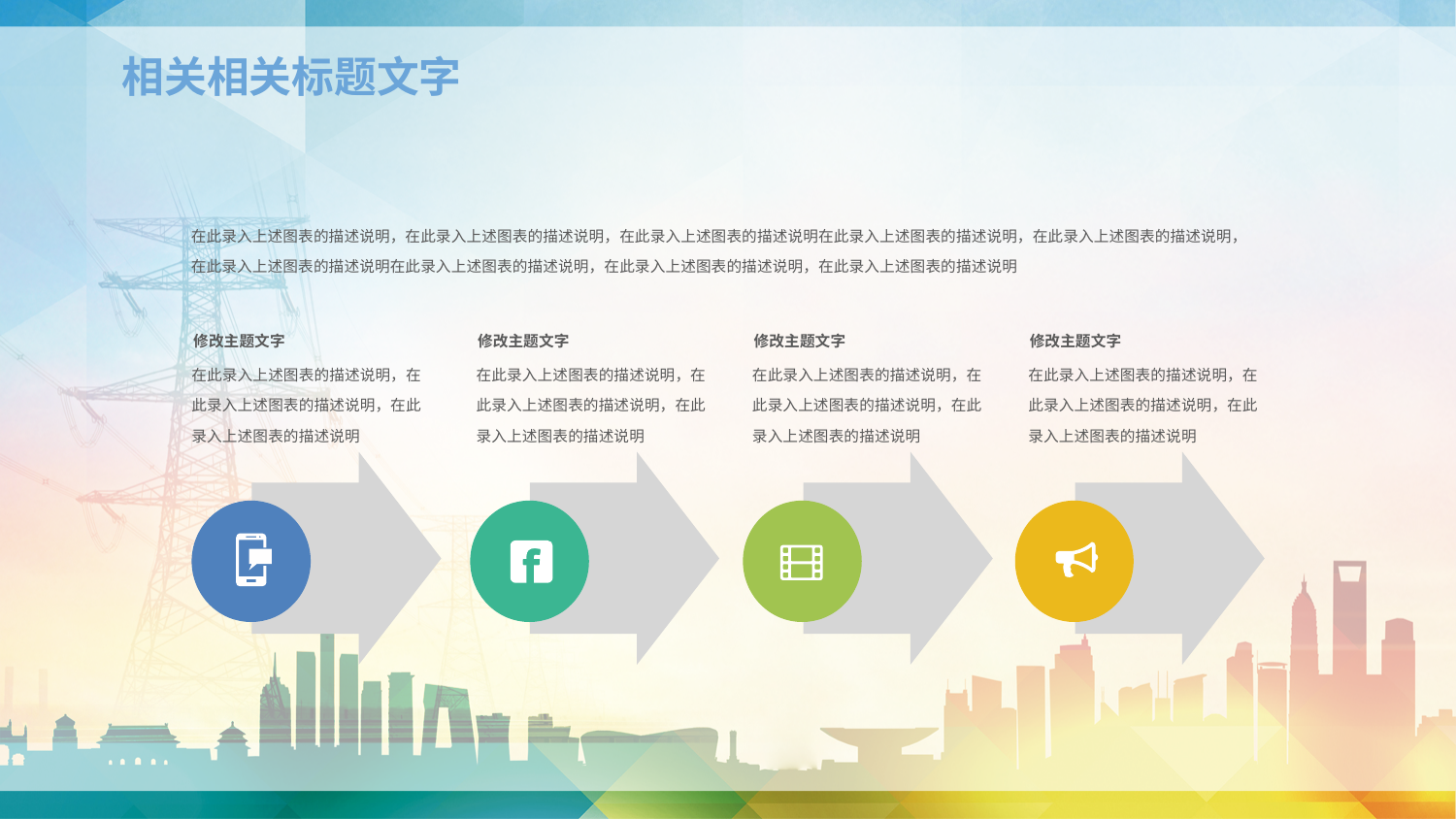

相关相关标题文字
在此录入上述图表的描述说明，在此录入上述图表的描述说明，在此录入上述图表的描述说明在此录入上述图表的描述说明，在此录入上述图表的描述说明，在此录入上述图表的描述说明在此录入上述图表的描述说明，在此录入上述图表的描述说明，在此录入上述图表的描述说明

修改主题文字
在此录入上述图表的描述说明，在此录入上述图表的描述说明，在此录入上述图表的描述说明
修改主题文字
在此录入上述图表的描述说明，在此录入上述图表的描述说明，在此录入上述图表的描述说明
修改主题文字
在此录入上述图表的描述说明，在此录入上述图表的描述说明，在此录入上述图表的描述说明
修改主题文字
在此录入上述图表的描述说明，在此录入上述图表的描述说明，在此录入上述图表的描述说明